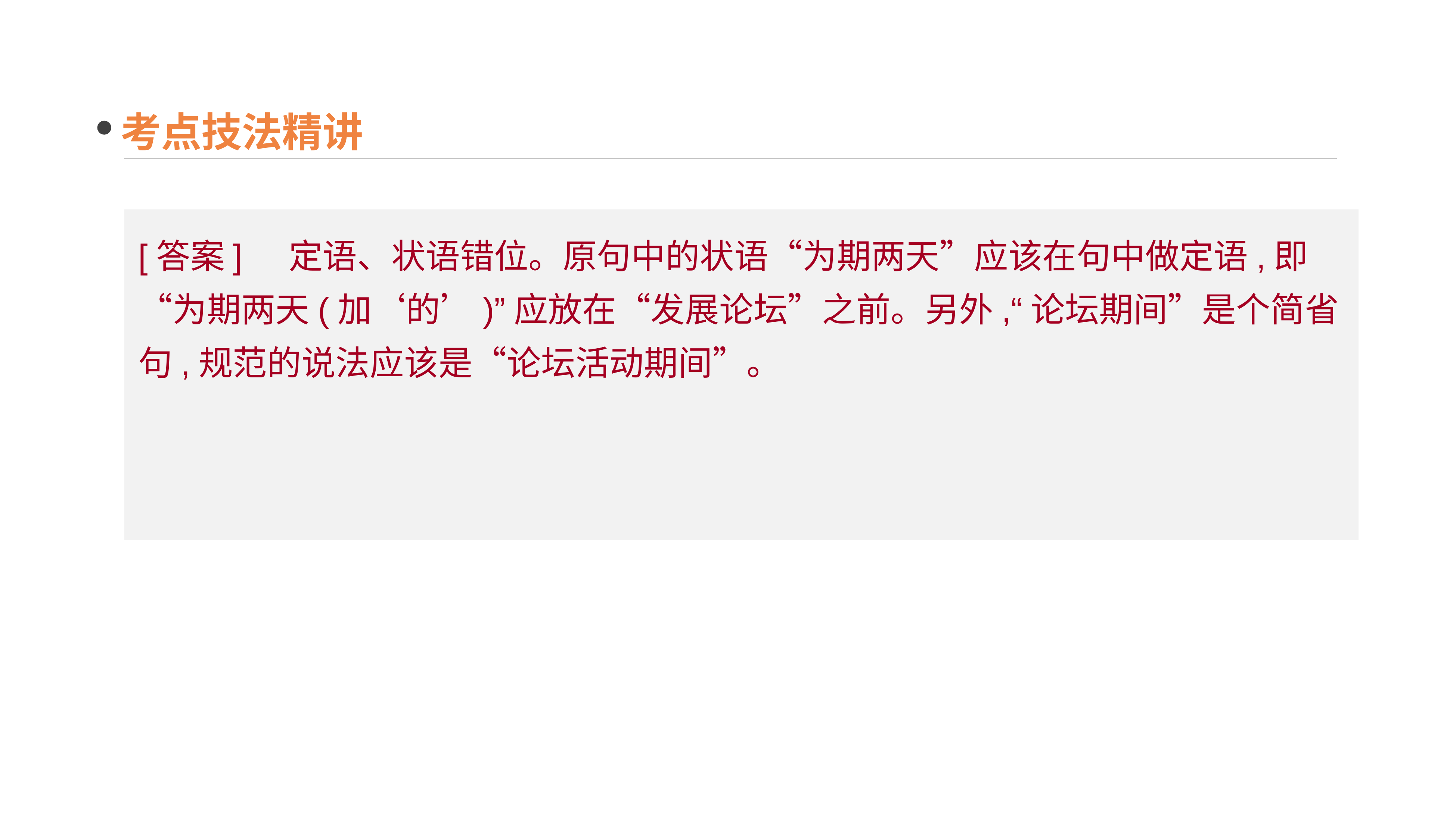

考点技法精讲

[答案]    定语、状语错位。原句中的状语“为期两天”应该在句中做定语,即“为期两天(加‘的’)”应放在“发展论坛”之前。另外,“论坛期间”是个简省句,规范的说法应该是“论坛活动期间”。